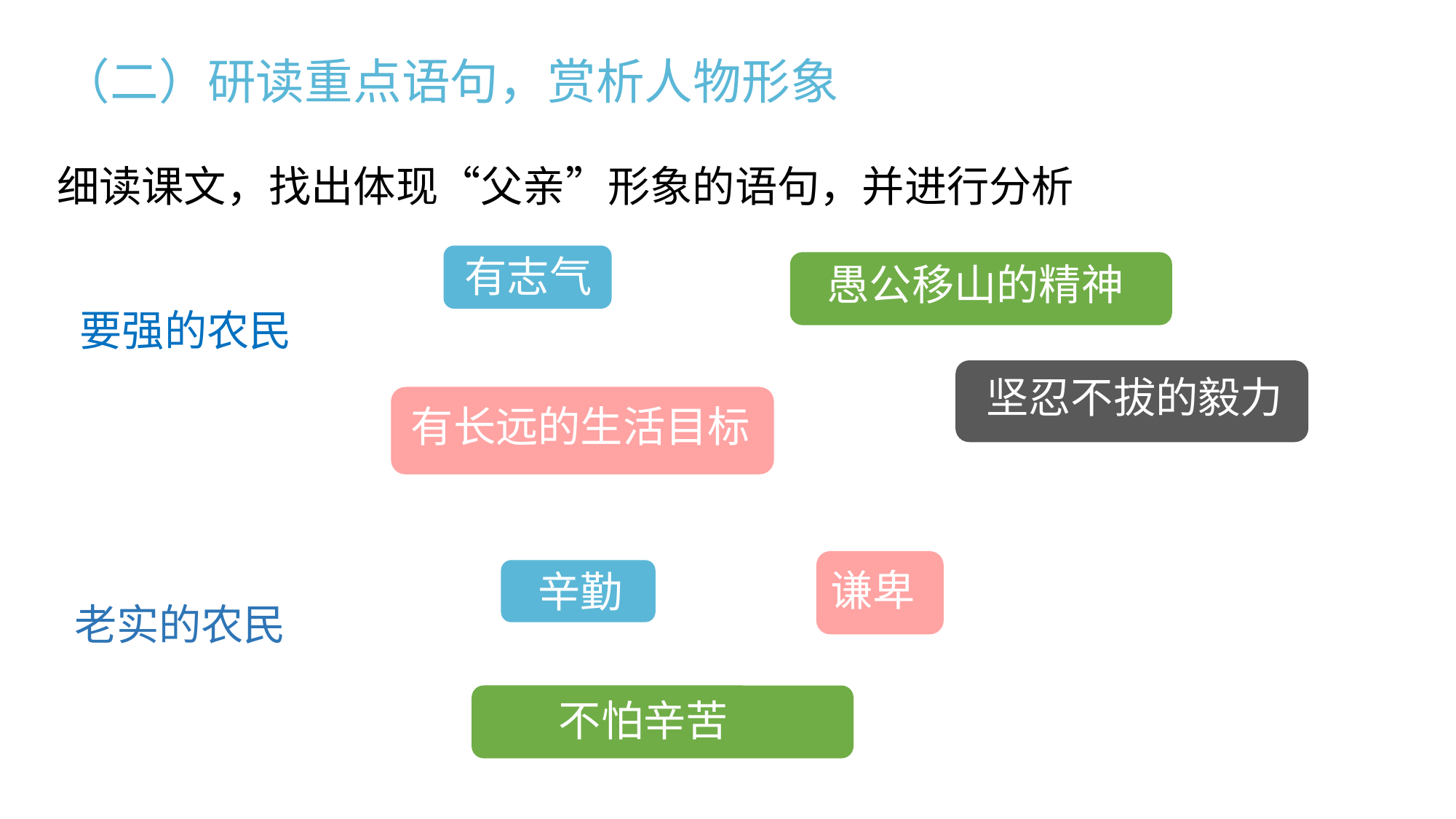

（二）研读重点语句，赏析人物形象
细读课文，找出体现“父亲”形象的语句，并进行分析
有志气

愚公移山的精神

要强的农民

坚忍不拔的毅力

有长远的生活目标

谦卑
辛勤

老实的农民

不怕辛苦